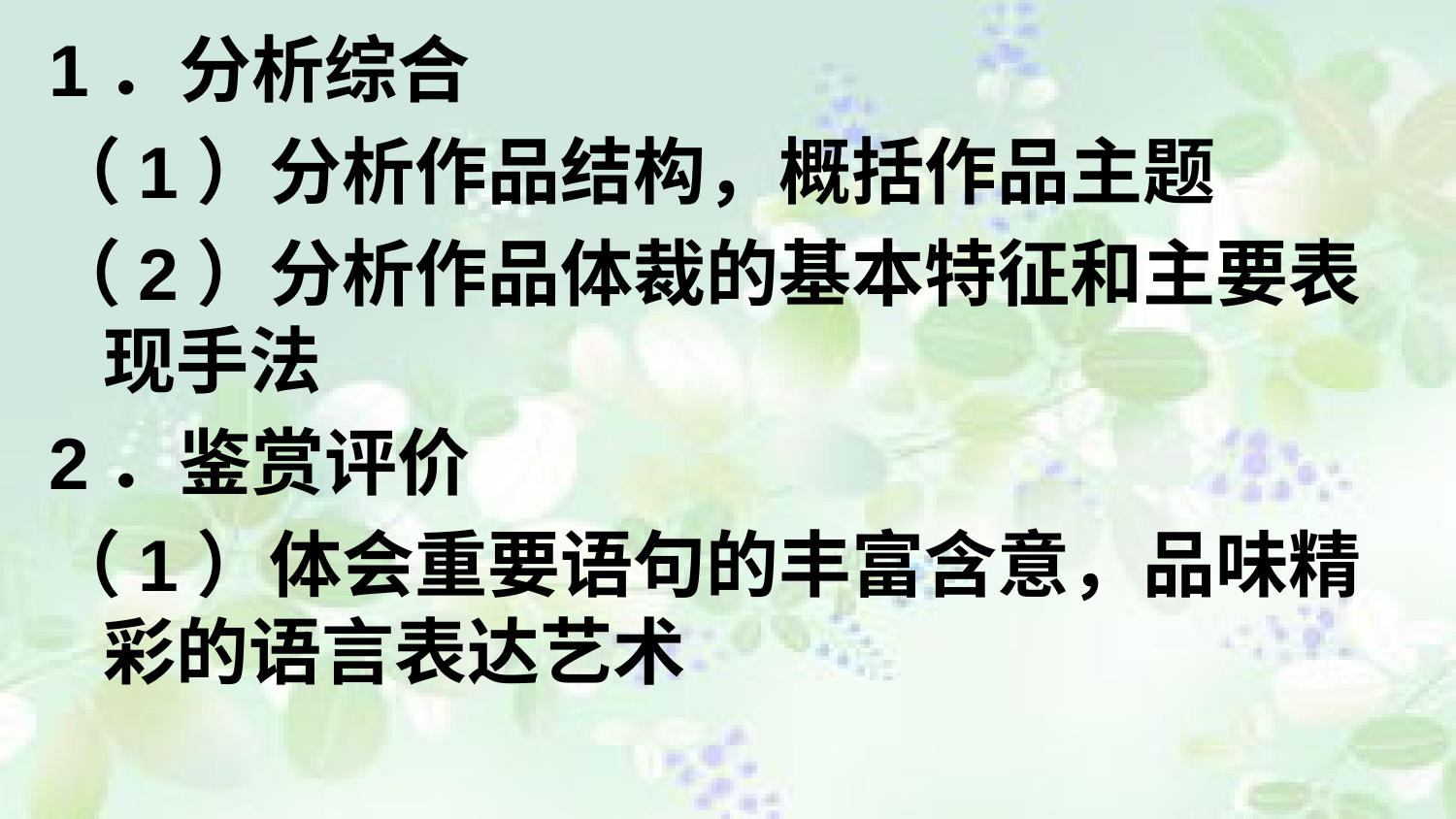

1．分析综合
（1）分析作品结构，概括作品主题
（2）分析作品体裁的基本特征和主要表现手法
2．鉴赏评价
（1）体会重要语句的丰富含意，品味精彩的语言表达艺术